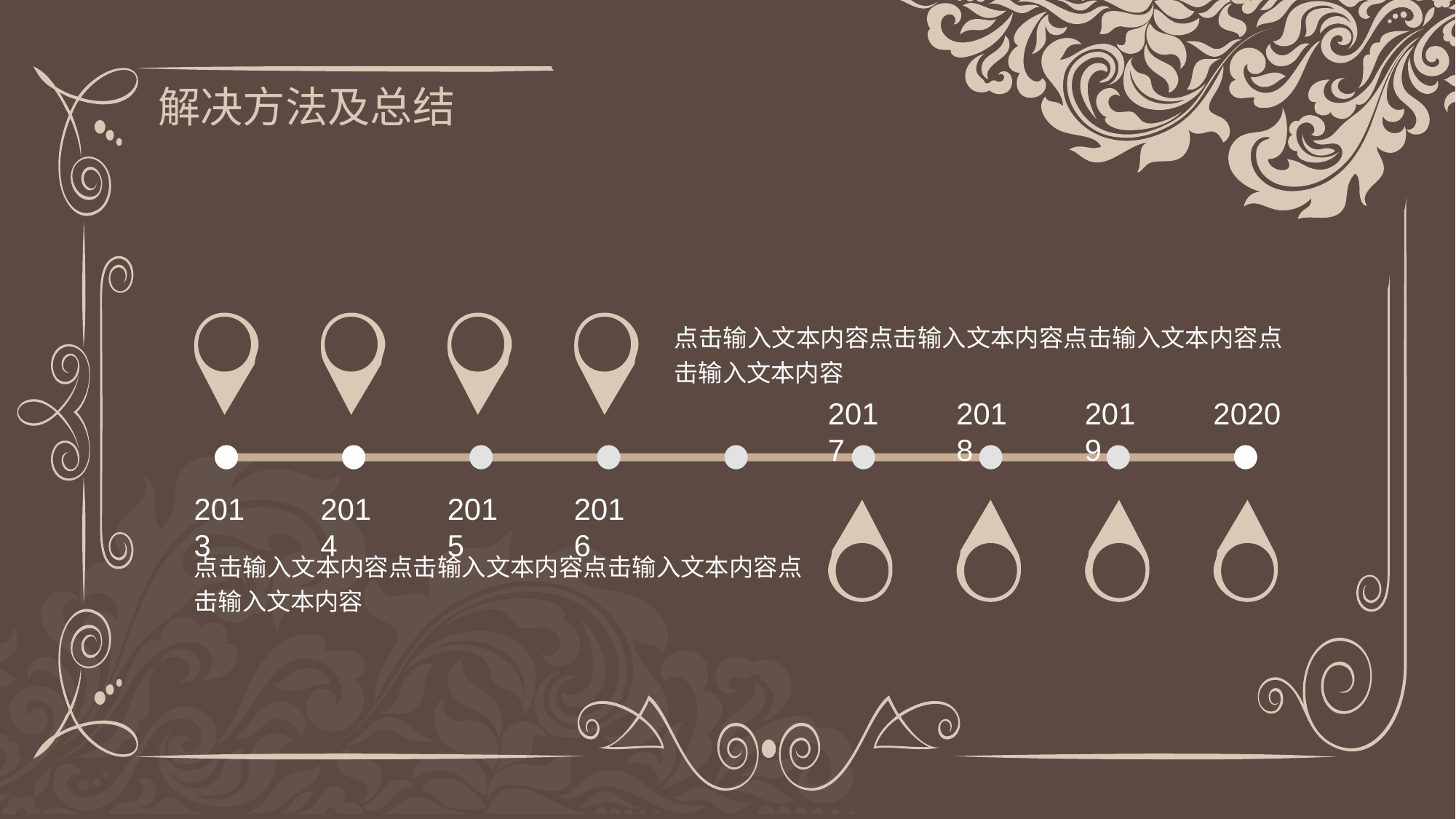

解决方法及总结
点击输入文本内容点击输入文本内容点击输入文本内容点击输入文本内容

2017

2018

2019

2020

2013
2014
2015
2016
点击输入文本内容点击输入文本内容点击输入文本内容点击输入文本内容